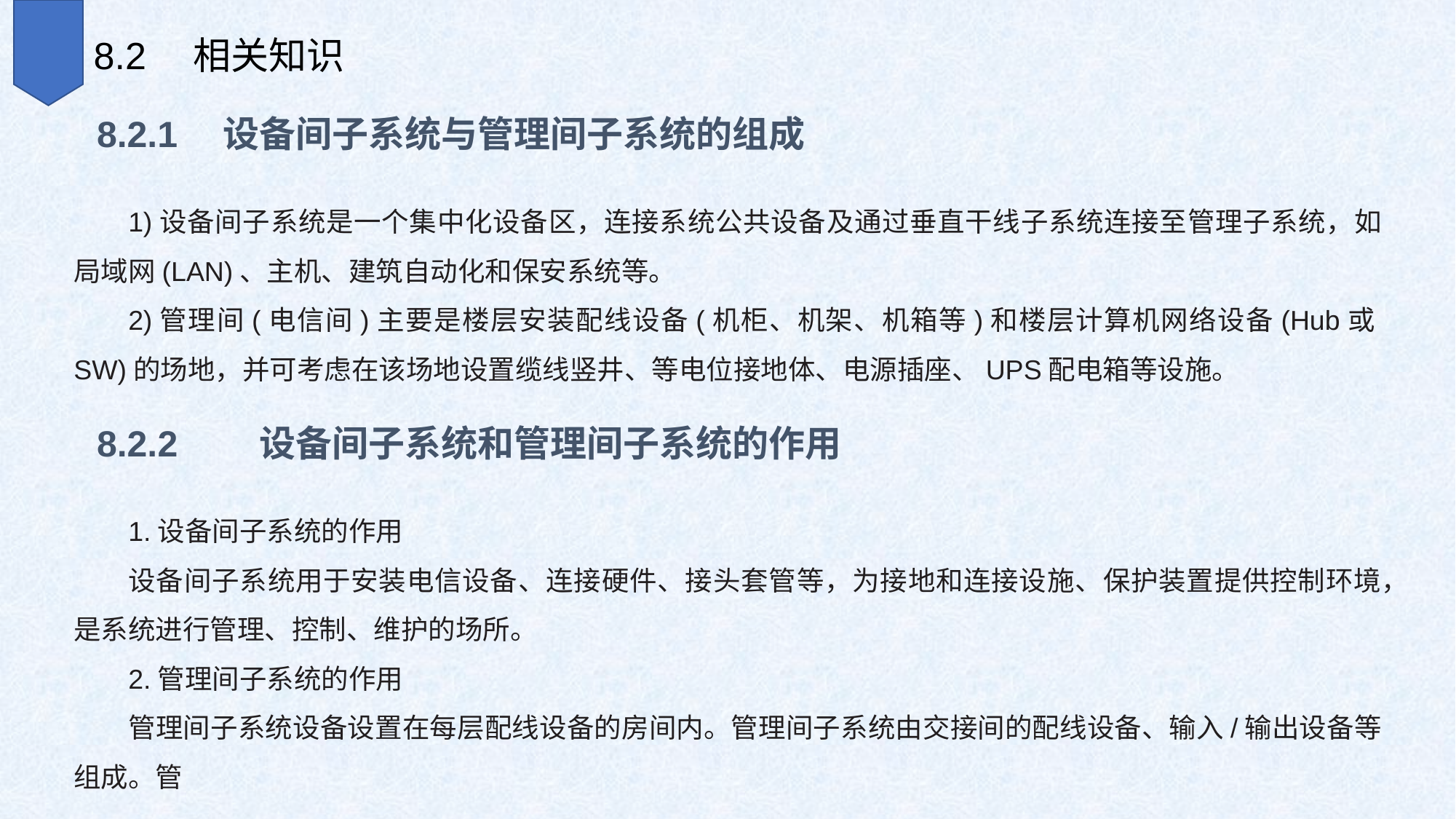

8.2　相关知识
8.2.1　设备间子系统与管理间子系统的组成
1)设备间子系统是一个集中化设备区，连接系统公共设备及通过垂直干线子系统连接至管理子系统，如局域网(LAN)、主机、建筑自动化和保安系统等。
2)管理间(电信间)主要是楼层安装配线设备(机柜、机架、机箱等)和楼层计算机网络设备(Hub或SW)的场地，并可考虑在该场地设置缆线竖井、等电位接地体、电源插座、UPS配电箱等设施。
8.2.2　　设备间子系统和管理间子系统的作用
1.设备间子系统的作用
设备间子系统用于安装电信设备、连接硬件、接头套管等，为接地和连接设施、保护装置提供控制环境，是系统进行管理、控制、维护的场所。
2.管理间子系统的作用
管理间子系统设备设置在每层配线设备的房间内。管理间子系统由交接间的配线设备、输入/输出设备等组成。管